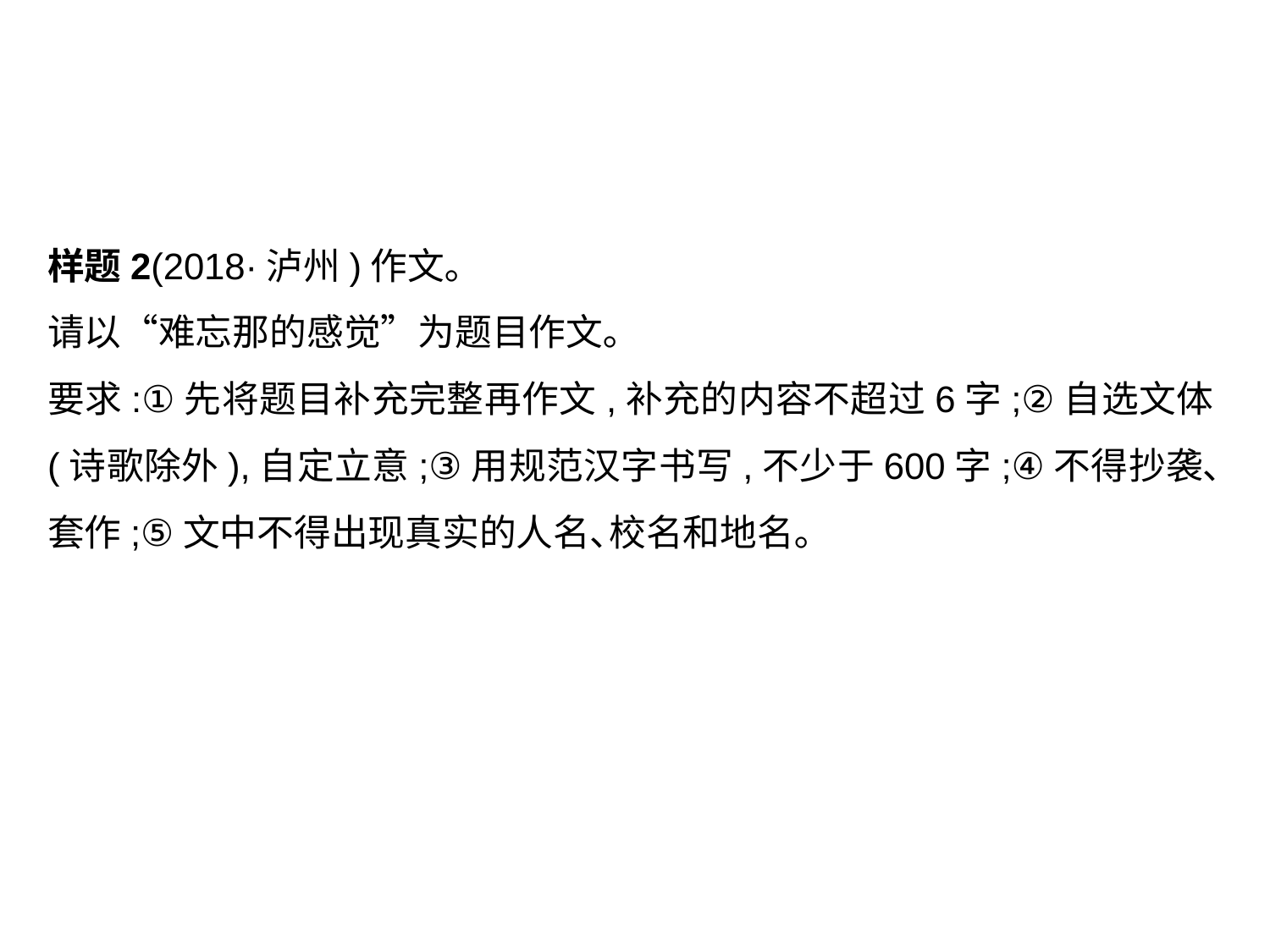

样题2(2018·泸州)作文｡
请以“难忘那的感觉”为题目作文｡
要求:①先将题目补充完整再作文,补充的内容不超过6字;②自选文体(诗歌除外),自定立意;③用规范汉字书写,不少于600字;④不得抄袭､套作;⑤文中不得出现真实的人名､校名和地名｡